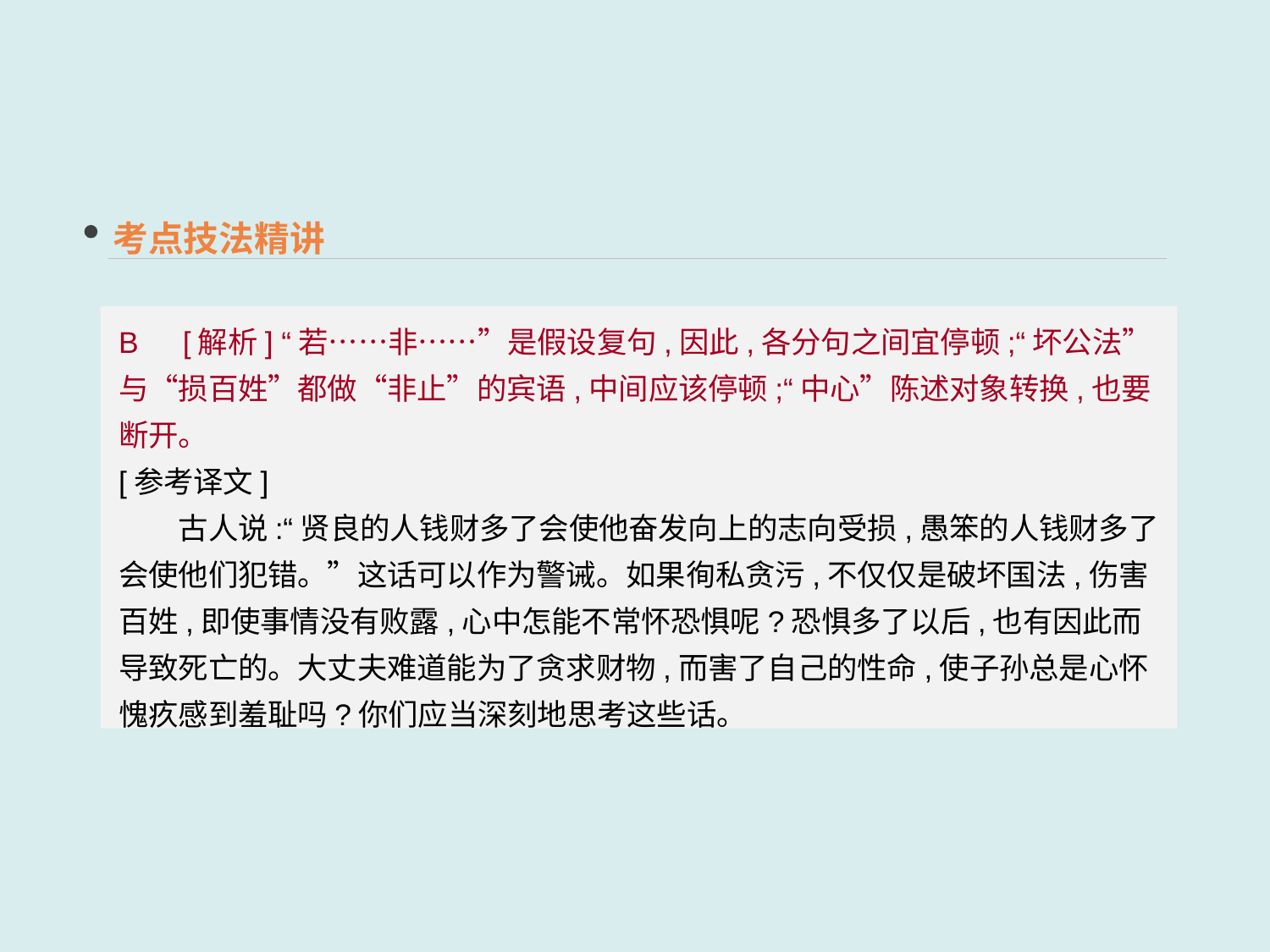

考点技法精讲

B　[解析] “若……非……”是假设复句,因此,各分句之间宜停顿;“坏公法”与“损百姓”都做“非止”的宾语,中间应该停顿;“中心”陈述对象转换,也要断开。
[参考译文]
　　古人说:“贤良的人钱财多了会使他奋发向上的志向受损,愚笨的人钱财多了会使他们犯错。”这话可以作为警诫。如果徇私贪污,不仅仅是破坏国法,伤害百姓,即使事情没有败露,心中怎能不常怀恐惧呢?恐惧多了以后,也有因此而导致死亡的。大丈夫难道能为了贪求财物,而害了自己的性命,使子孙总是心怀愧疚感到羞耻吗?你们应当深刻地思考这些话。